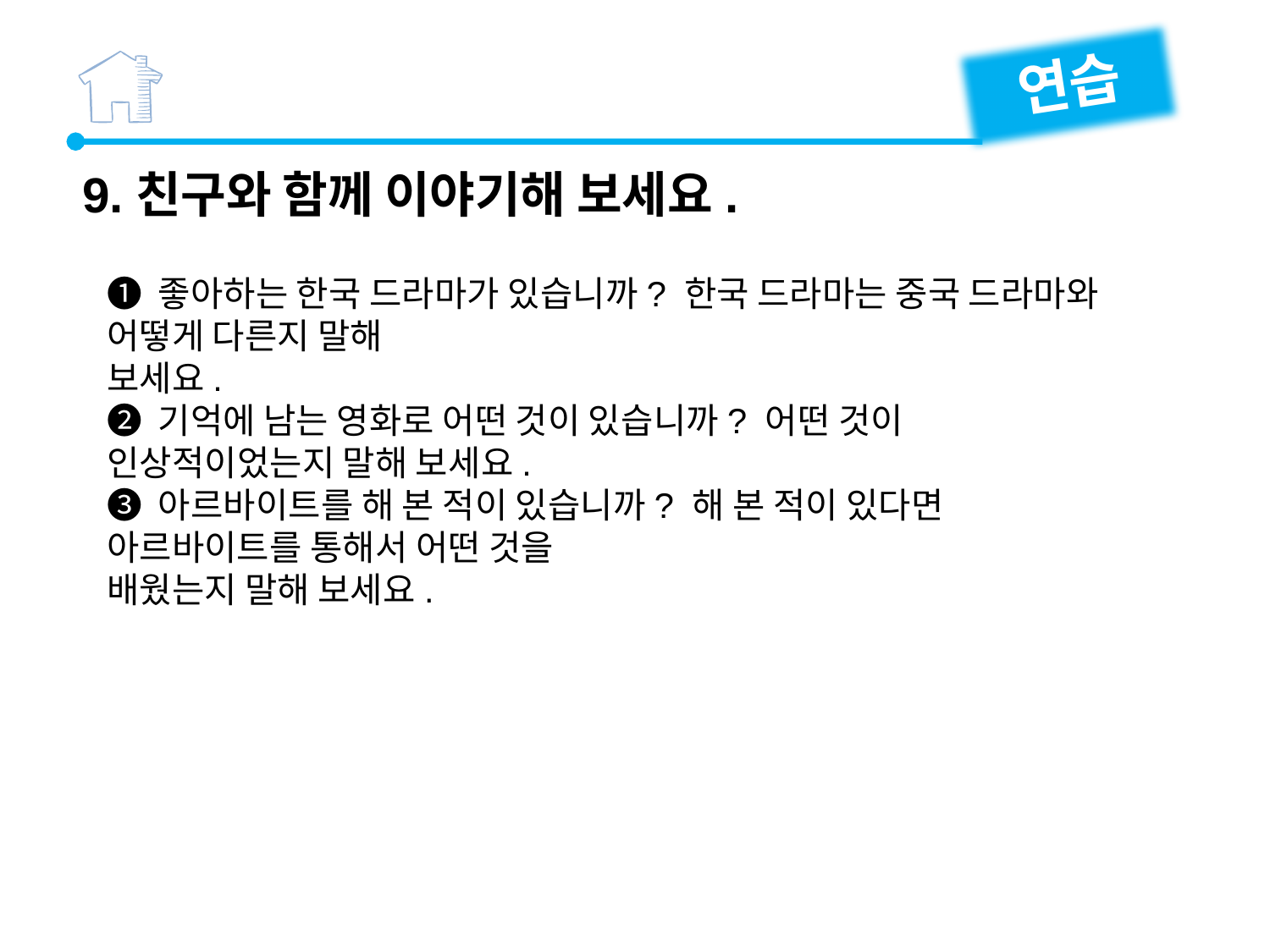

연습

9.친구와 함께 이야기해 보세요.
❶ 좋아하는 한국 드라마가 있습니까? 한국 드라마는 중국 드라마와 어떻게 다른지 말해
보세요.
❷ 기억에 남는 영화로 어떤 것이 있습니까? 어떤 것이 인상적이었는지 말해 보세요.
❸ 아르바이트를 해 본 적이 있습니까? 해 본 적이 있다면 아르바이트를 통해서 어떤 것을
배웠는지 말해 보세요.